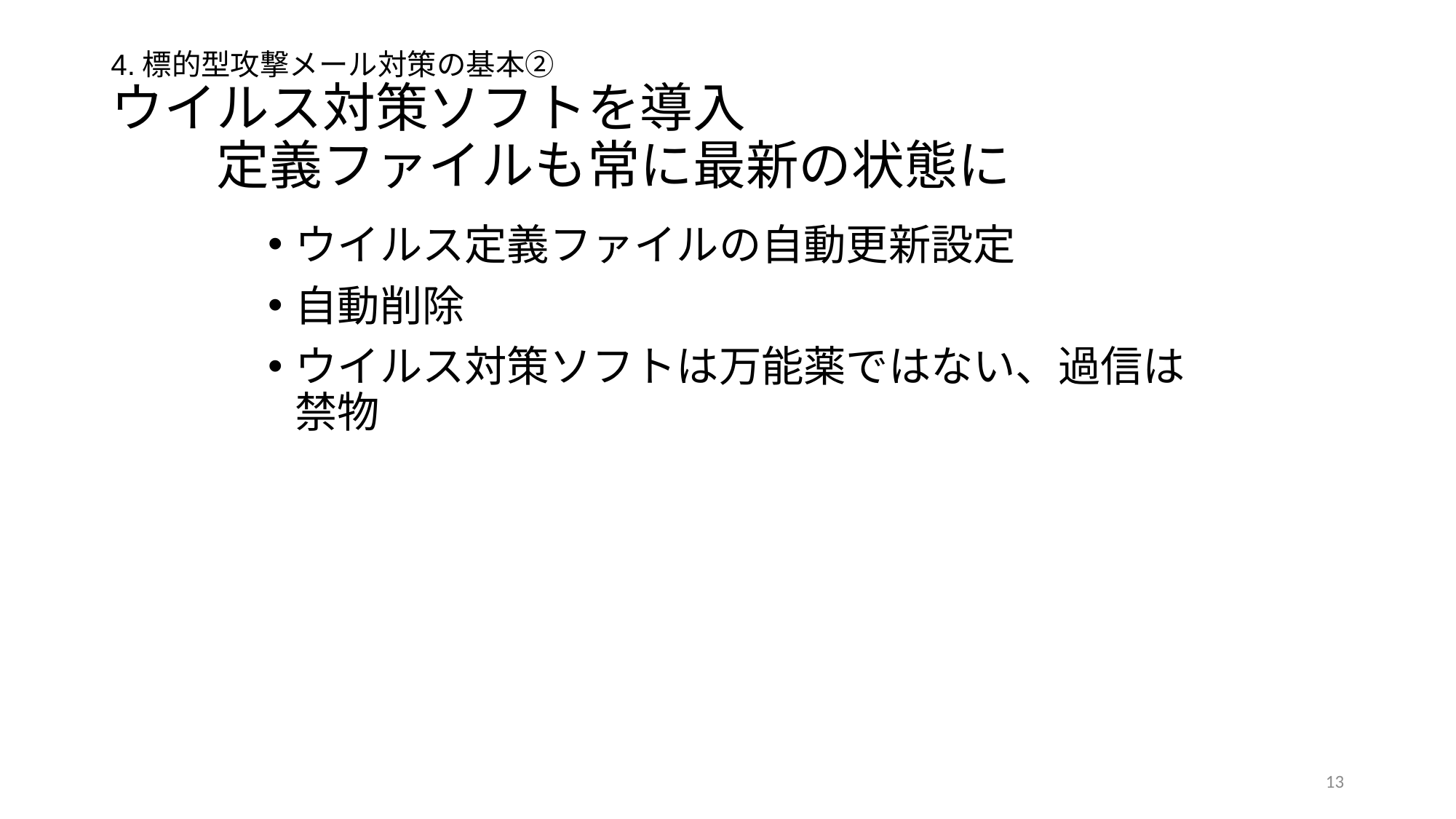

4.標的型攻撃メール対策の基本②
ウイルス対策ソフトを導入
　　定義ファイルも常に最新の状態に
ウイルス定義ファイルの自動更新設定
自動削除
ウイルス対策ソフトは万能薬ではない、過信は禁物

13